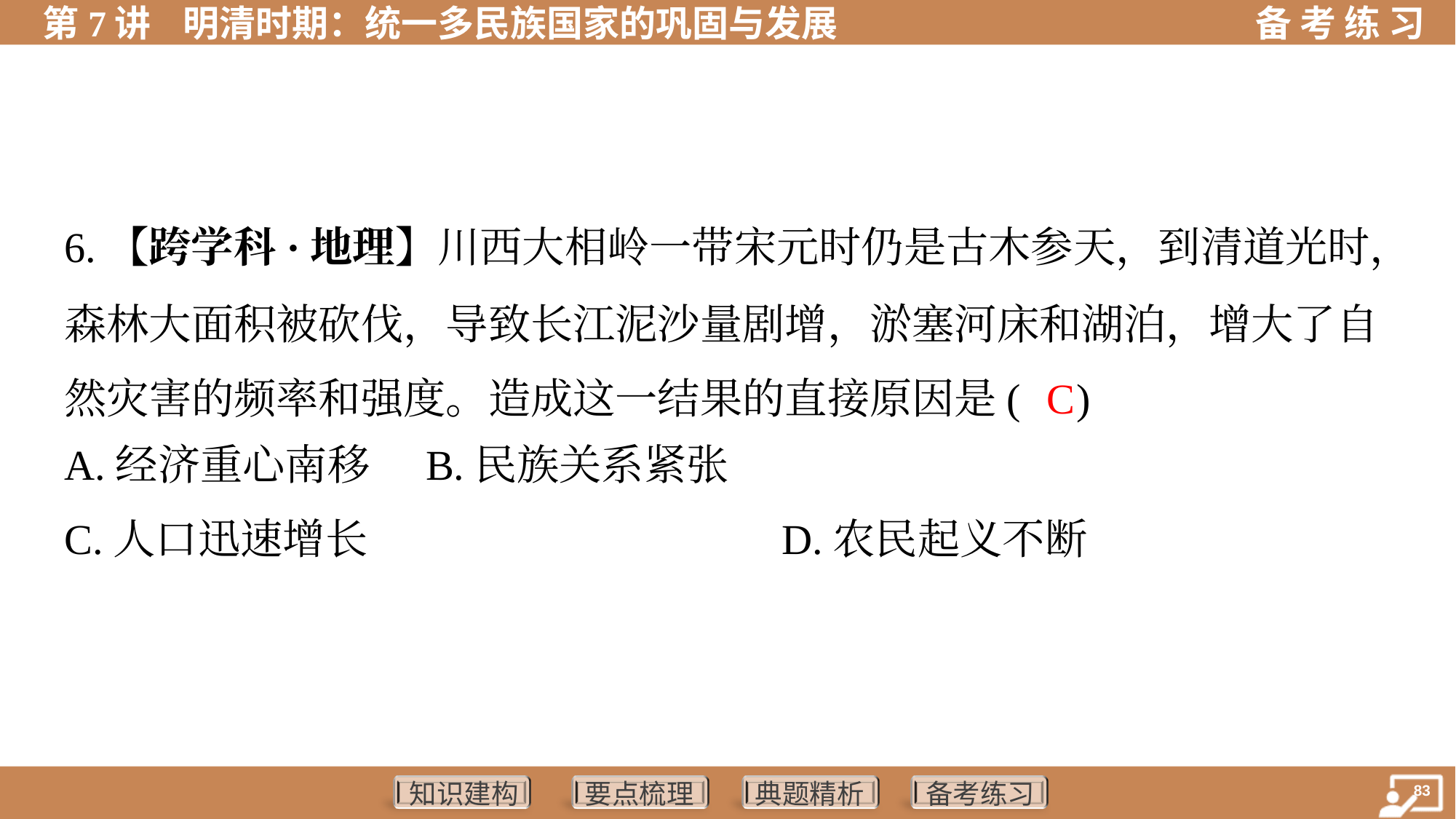

6.【跨学科·地理】川西大相岭一带宋元时仍是古木参天，到清道光时，
森林大面积被砍伐，导致长江泥沙量剧增，淤塞河床和湖泊，增大了自
然灾害的频率和强度。造成这一结果的直接原因是(     )
C
A.经济重心南移	      	 B.民族关系紧张
C.人口迅速增长                                     D.农民起义不断